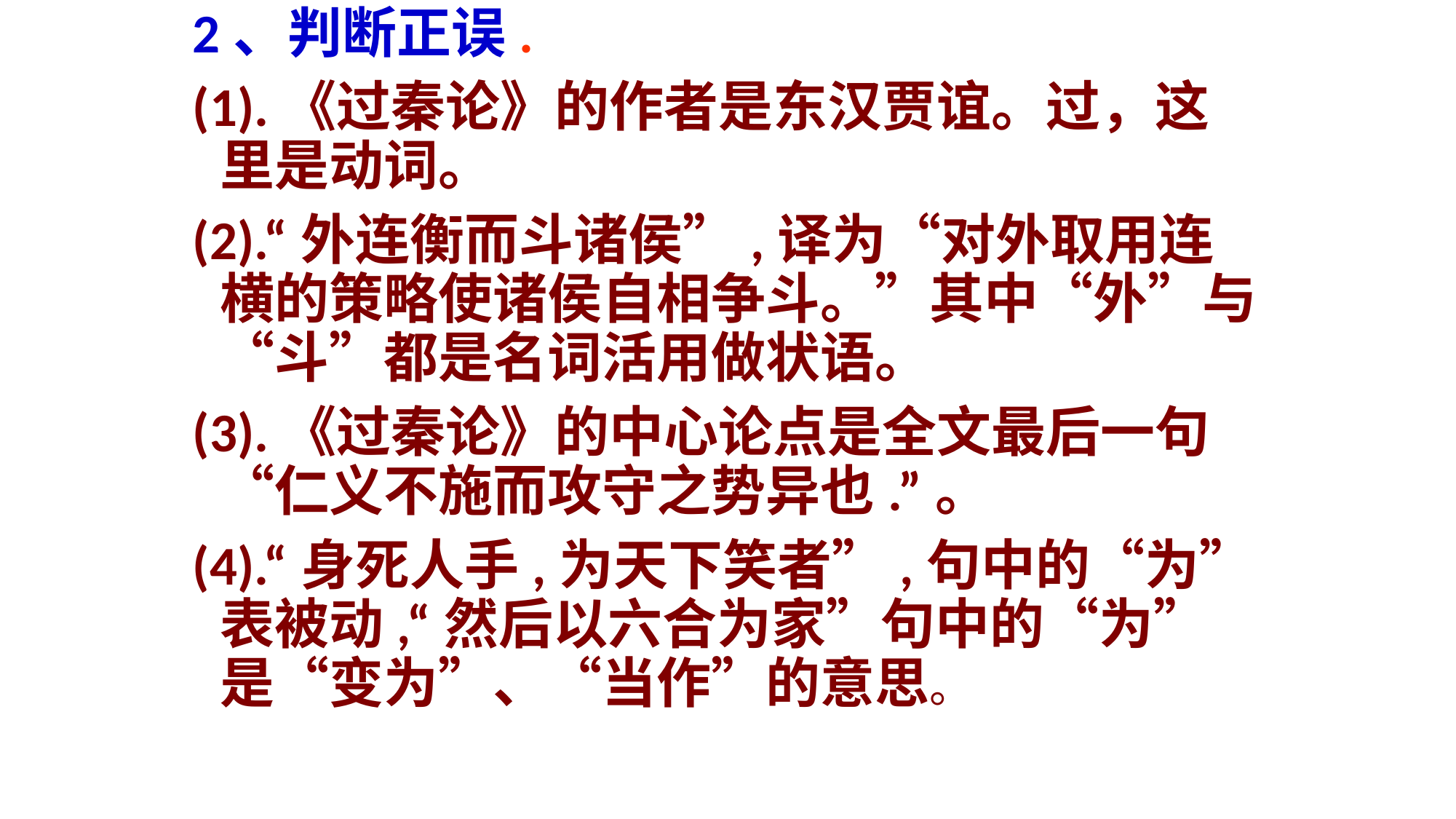

2、判断正误.
(1).《过秦论》的作者是东汉贾谊。过，这里是动词。
(2).“外连衡而斗诸侯”,译为“对外取用连横的策略使诸侯自相争斗。”其中“外”与“斗”都是名词活用做状语。
(3).《过秦论》的中心论点是全文最后一句“仁义不施而攻守之势异也.”。
(4).“身死人手,为天下笑者”,句中的“为”表被动,“然后以六合为家”句中的“为”是“变为”、“当作”的意思。